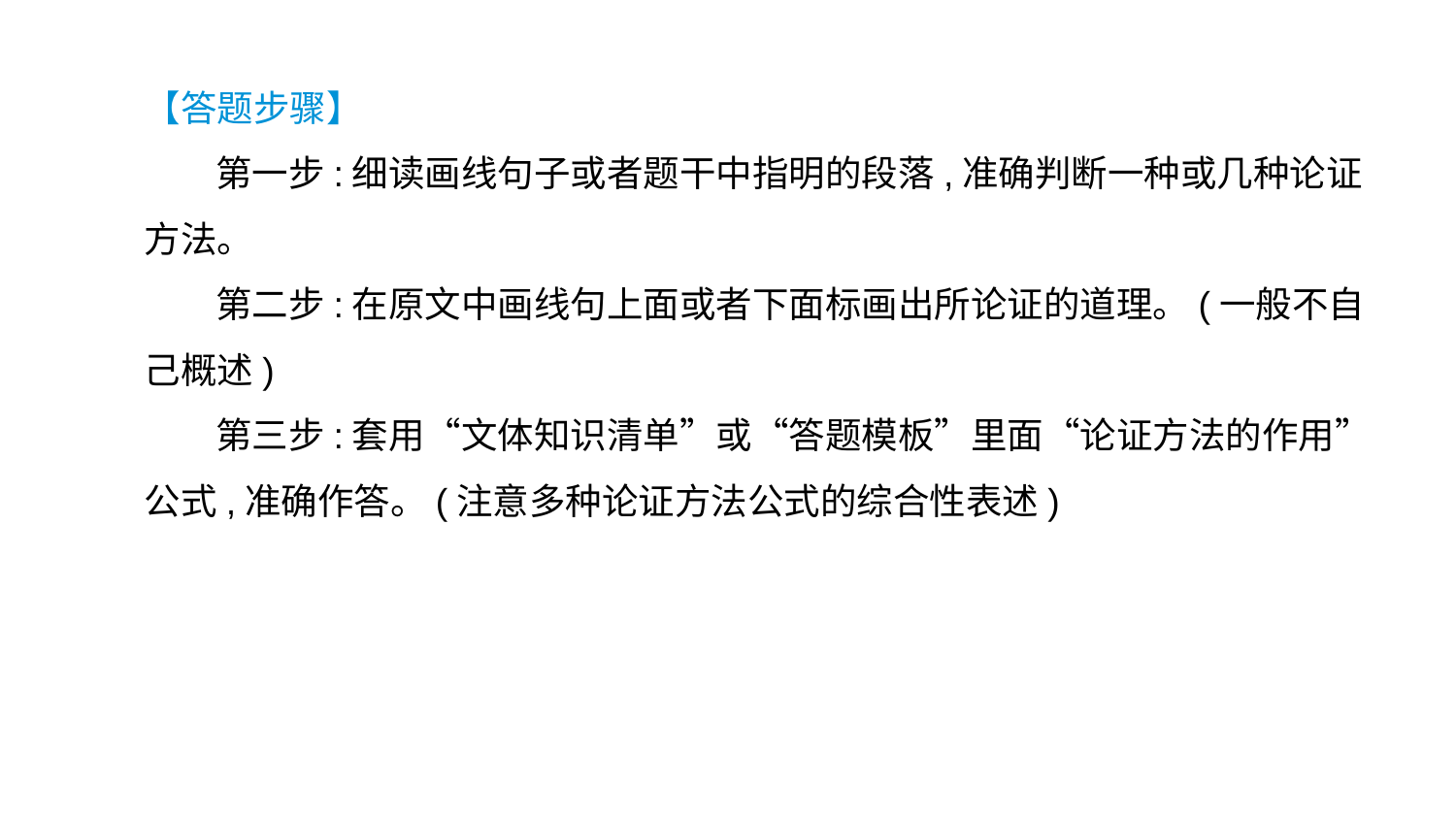

【答题步骤】
第一步:细读画线句子或者题干中指明的段落,准确判断一种或几种论证方法。
第二步:在原文中画线句上面或者下面标画出所论证的道理。(一般不自己概述)
第三步:套用“文体知识清单”或“答题模板”里面“论证方法的作用”公式,准确作答。(注意多种论证方法公式的综合性表述)